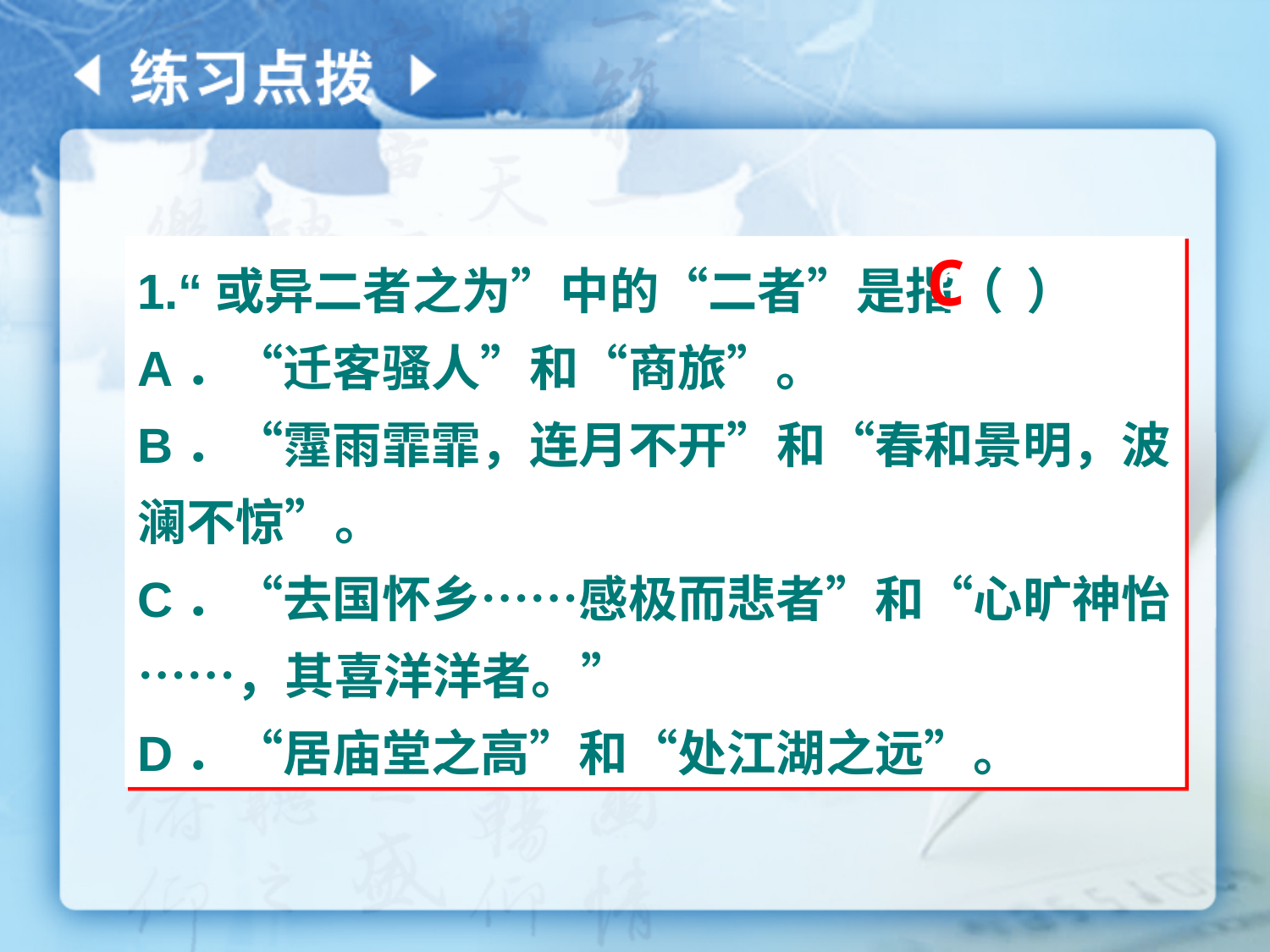

1.“或异二者之为”中的“二者”是指（  ）
A．“迁客骚人”和“商旅”。
B．“霪雨霏霏，连月不开”和“春和景明，波澜不惊”。
C．“去国怀乡……感极而悲者”和“心旷神怡……，其喜洋洋者。”
D．“居庙堂之高”和“处江湖之远”。
C